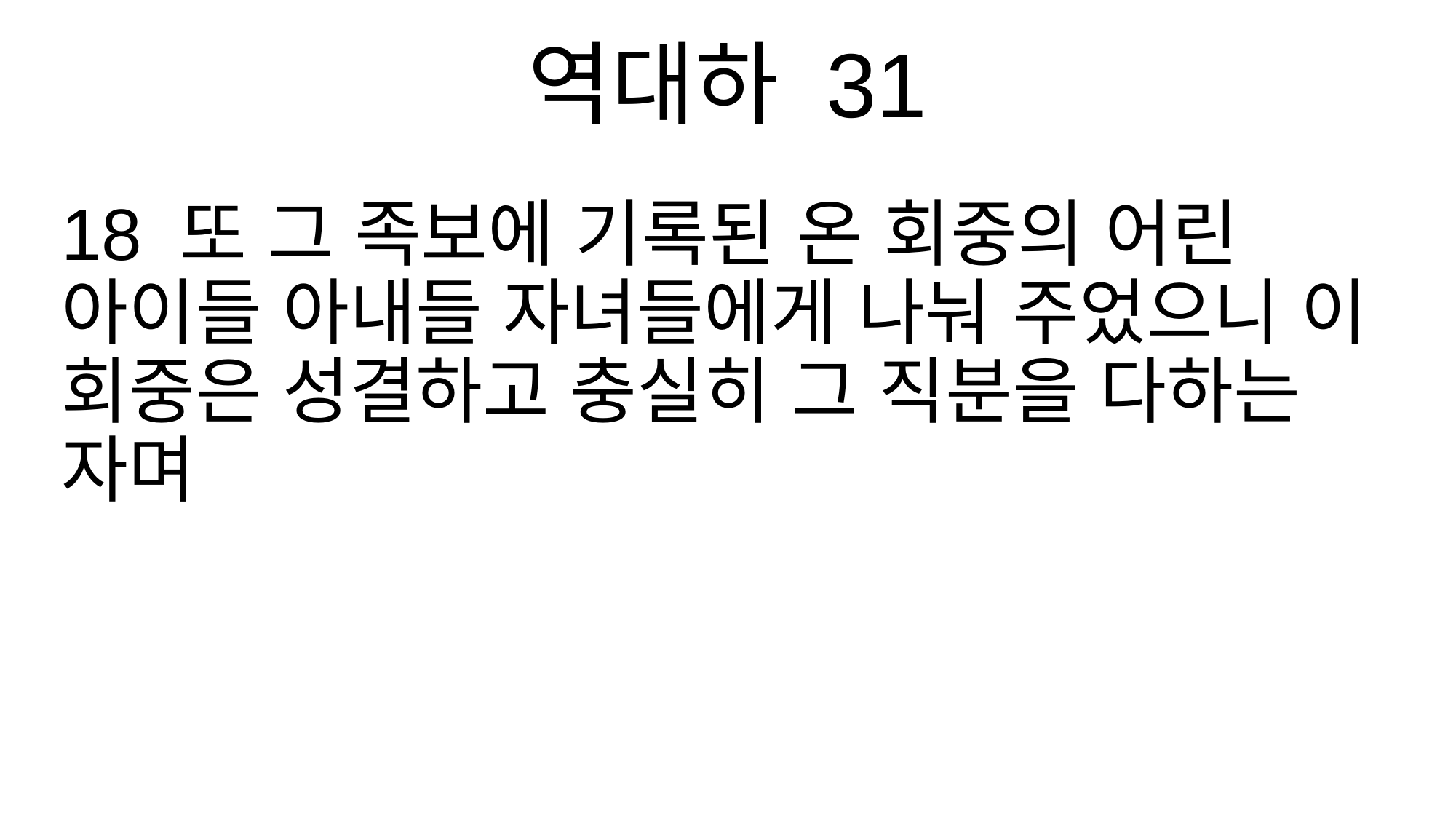

역대하 31
18 또 그 족보에 기록된 온 회중의 어린 아이들 아내들 자녀들에게 나눠 주었으니 이 회중은 성결하고 충실히 그 직분을 다하는 자며